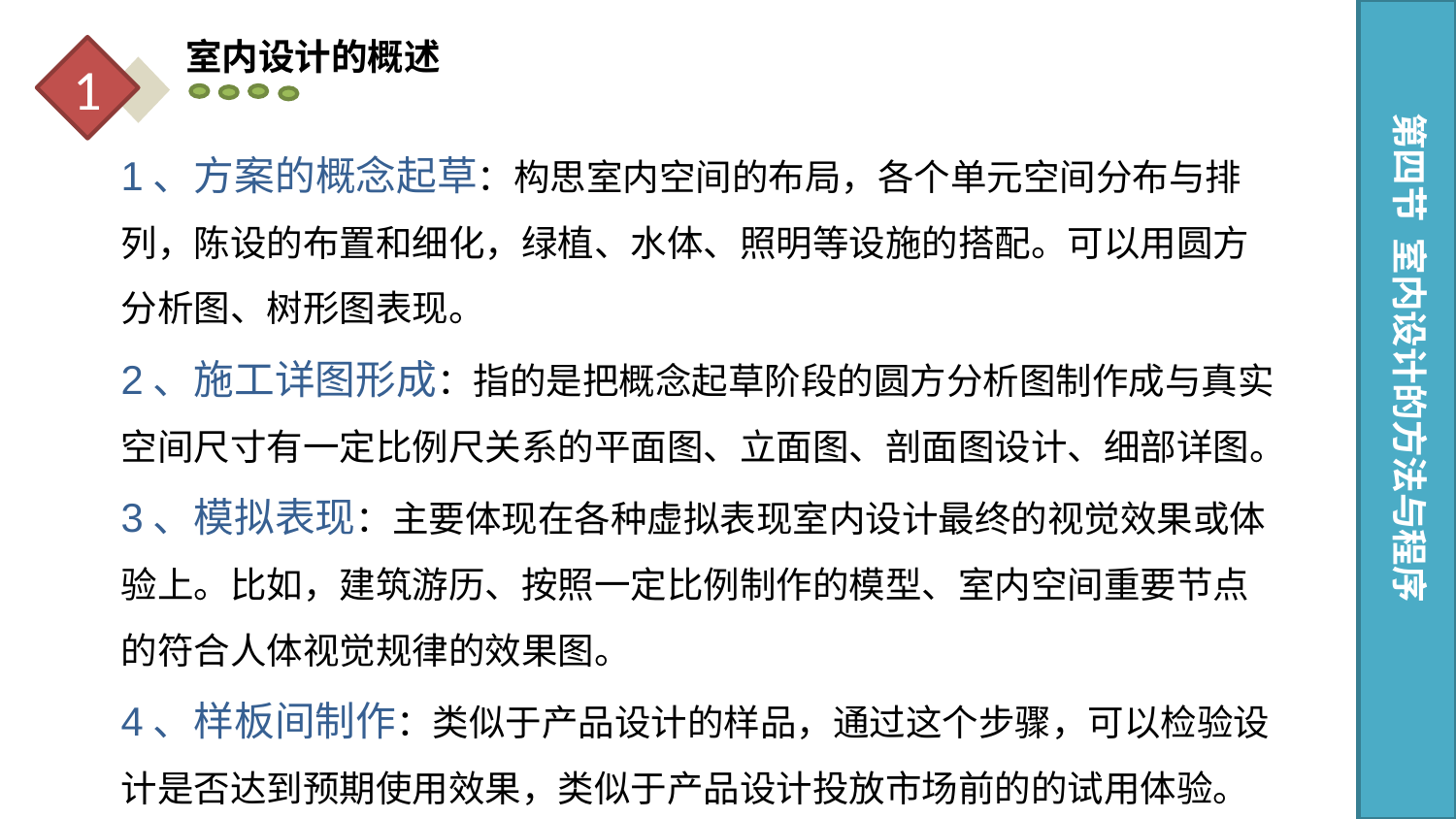

室内设计的概述
1

第四节  室内设计的方法与程序
1、方案的概念起草：构思室内空间的布局，各个单元空间分布与排列，陈设的布置和细化，绿植、水体、照明等设施的搭配。可以用圆方分析图、树形图表现。
2、施工详图形成：指的是把概念起草阶段的圆方分析图制作成与真实空间尺寸有一定比例尺关系的平面图、立面图、剖面图设计、细部详图。
3、模拟表现：主要体现在各种虚拟表现室内设计最终的视觉效果或体验上。比如，建筑游历、按照一定比例制作的模型、室内空间重要节点的符合人体视觉规律的效果图。
4、样板间制作：类似于产品设计的样品，通过这个步骤，可以检验设计是否达到预期使用效果，类似于产品设计投放市场前的的试用体验。